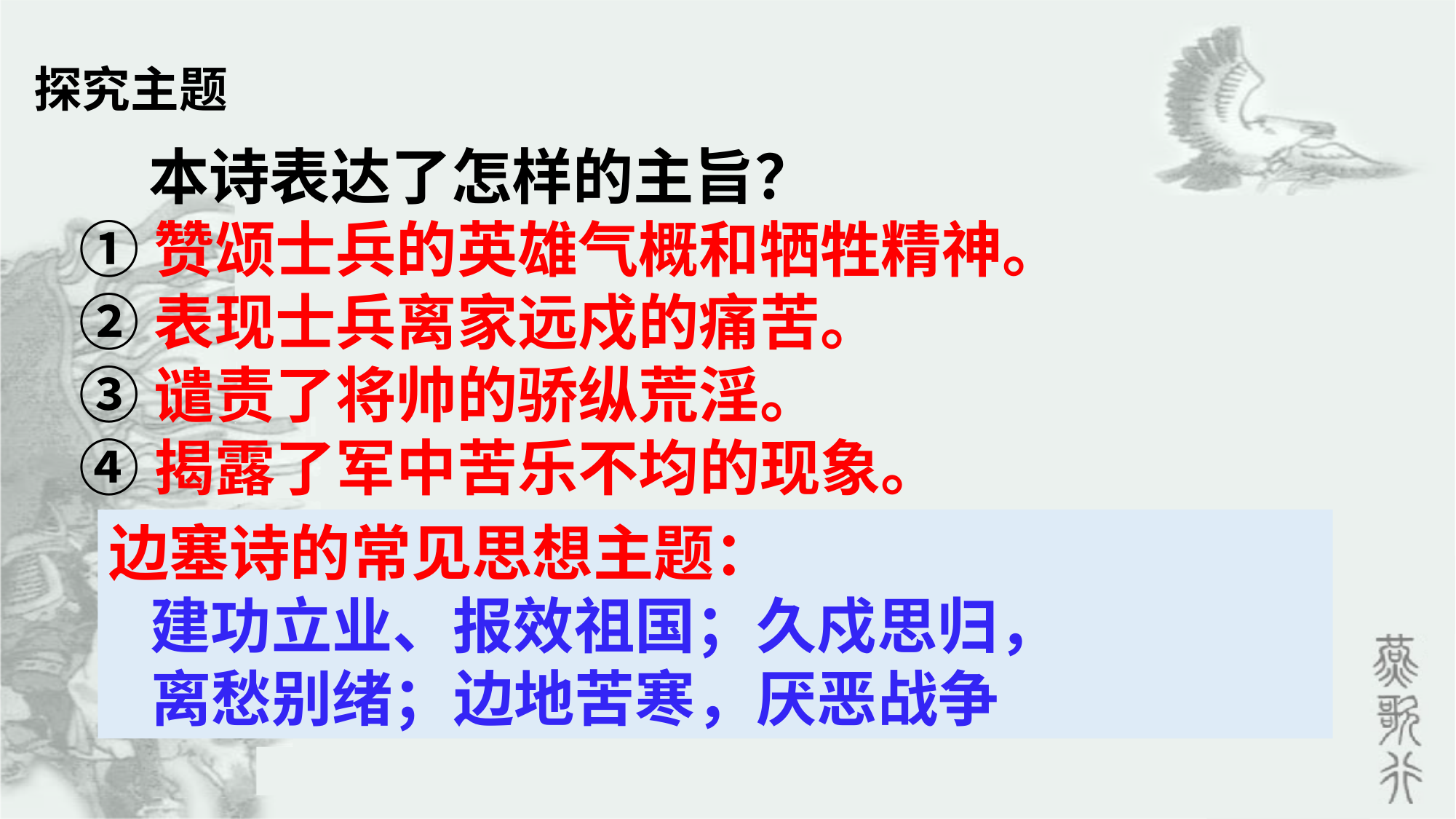

探究主题
    本诗表达了怎样的主旨？
①赞颂士兵的英雄气概和牺牲精神。
②表现士兵离家远戍的痛苦。
③谴责了将帅的骄纵荒淫。
④揭露了军中苦乐不均的现象。

边塞诗的常见思想主题：
  建功立业、报效祖国；久戍思归，
  离愁别绪；边地苦寒，厌恶战争